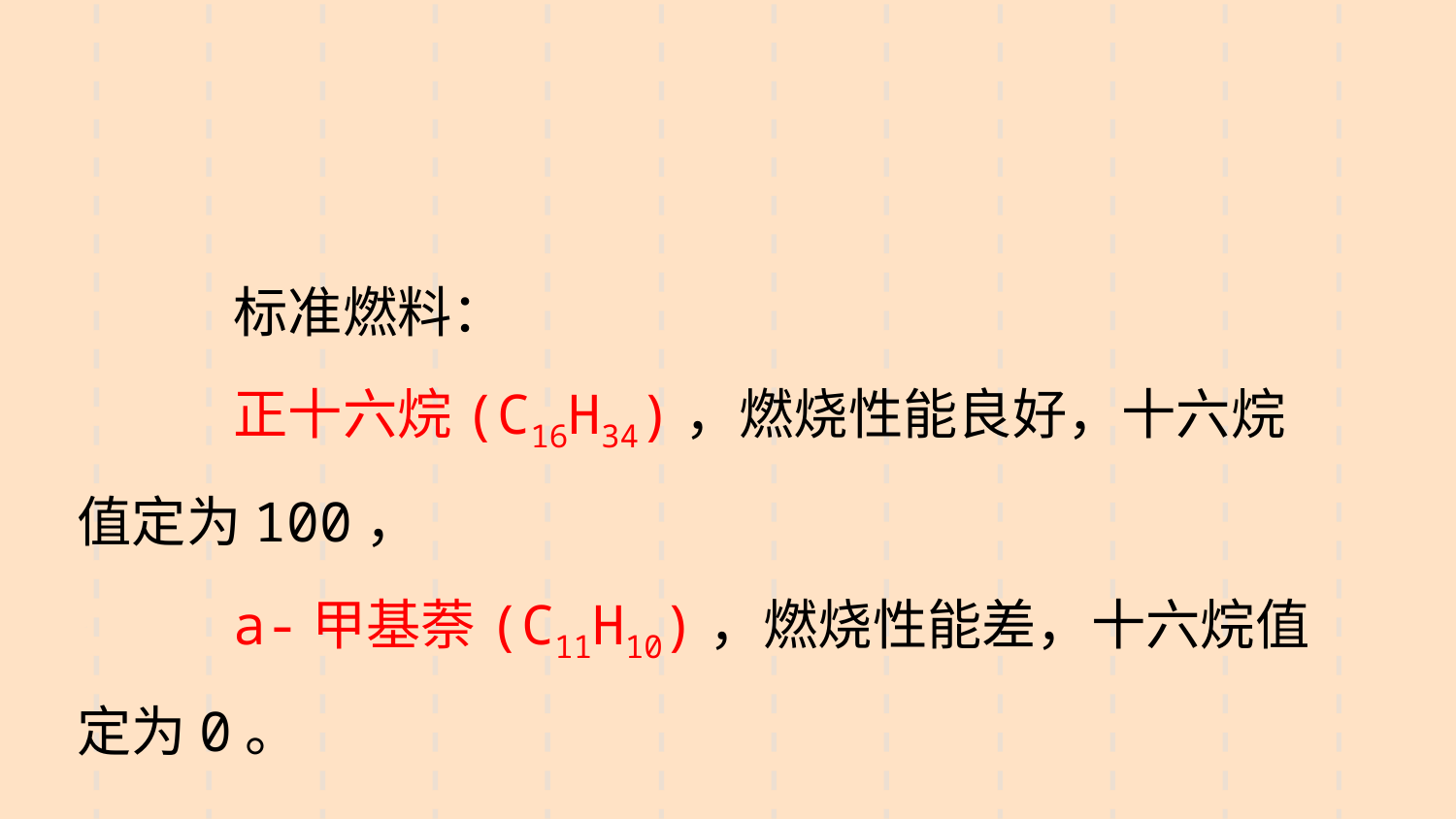

标准燃料：
正十六烷(C16H34)，燃烧性能良好，十六烷值定为100，
a-甲基萘(C11H10)，燃烧性能差，十六烷值定为0。